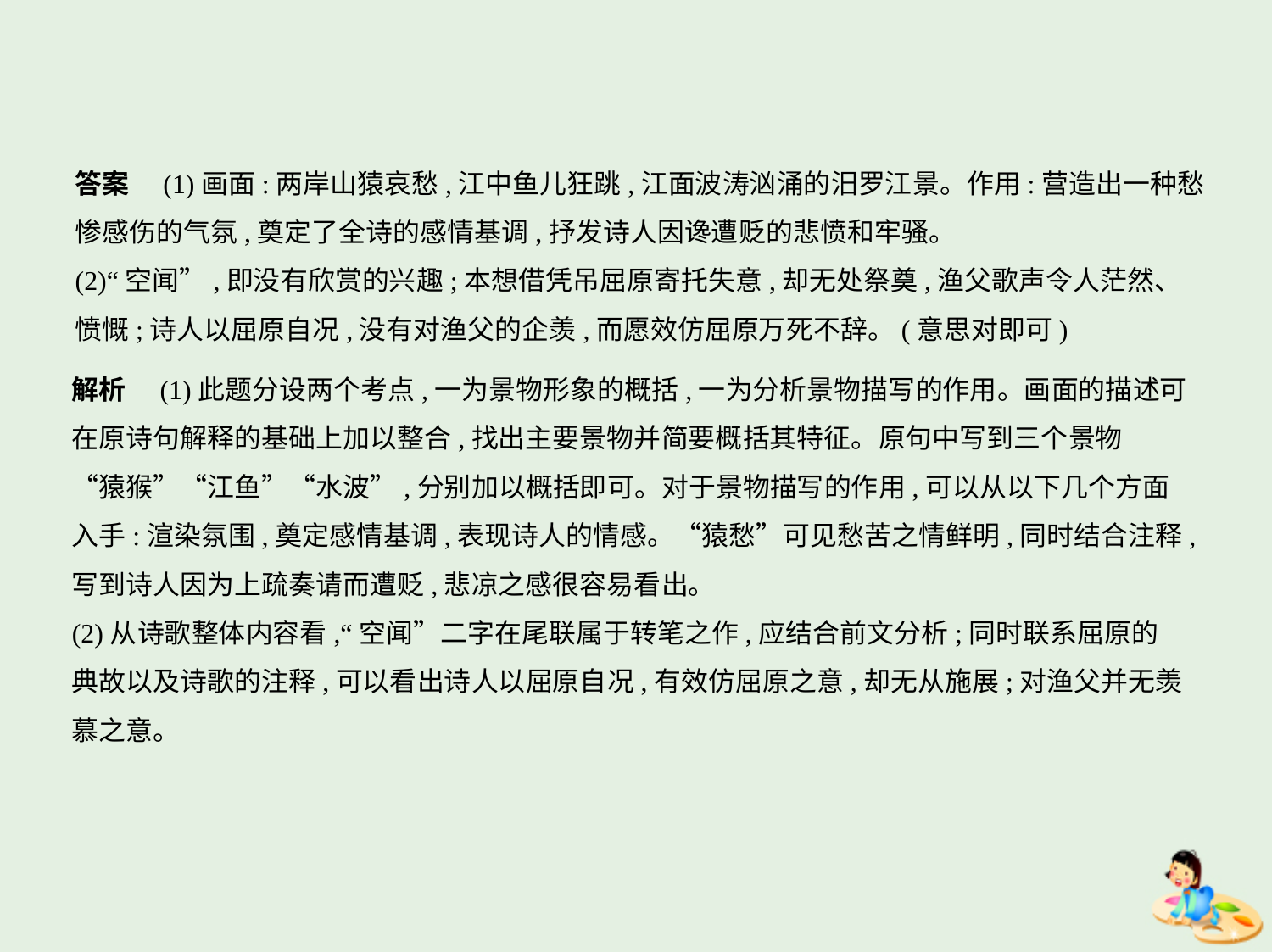

答案　(1)画面:两岸山猿哀愁,江中鱼儿狂跳,江面波涛汹涌的汨罗江景。作用:营造出一种愁
惨感伤的气氛,奠定了全诗的感情基调,抒发诗人因谗遭贬的悲愤和牢骚。
(2)“空闻”,即没有欣赏的兴趣;本想借凭吊屈原寄托失意,却无处祭奠,渔父歌声令人茫然、
愤慨;诗人以屈原自况,没有对渔父的企羡,而愿效仿屈原万死不辞。(意思对即可)
解析　(1)此题分设两个考点,一为景物形象的概括,一为分析景物描写的作用。画面的描述可
在原诗句解释的基础上加以整合,找出主要景物并简要概括其特征。原句中写到三个景物
“猿猴”“江鱼”“水波”,分别加以概括即可。对于景物描写的作用,可以从以下几个方面
入手:渲染氛围,奠定感情基调,表现诗人的情感。“猿愁”可见愁苦之情鲜明,同时结合注释,
写到诗人因为上疏奏请而遭贬,悲凉之感很容易看出。
(2)从诗歌整体内容看,“空闻”二字在尾联属于转笔之作,应结合前文分析;同时联系屈原的
典故以及诗歌的注释,可以看出诗人以屈原自况,有效仿屈原之意,却无从施展;对渔父并无羡
慕之意。